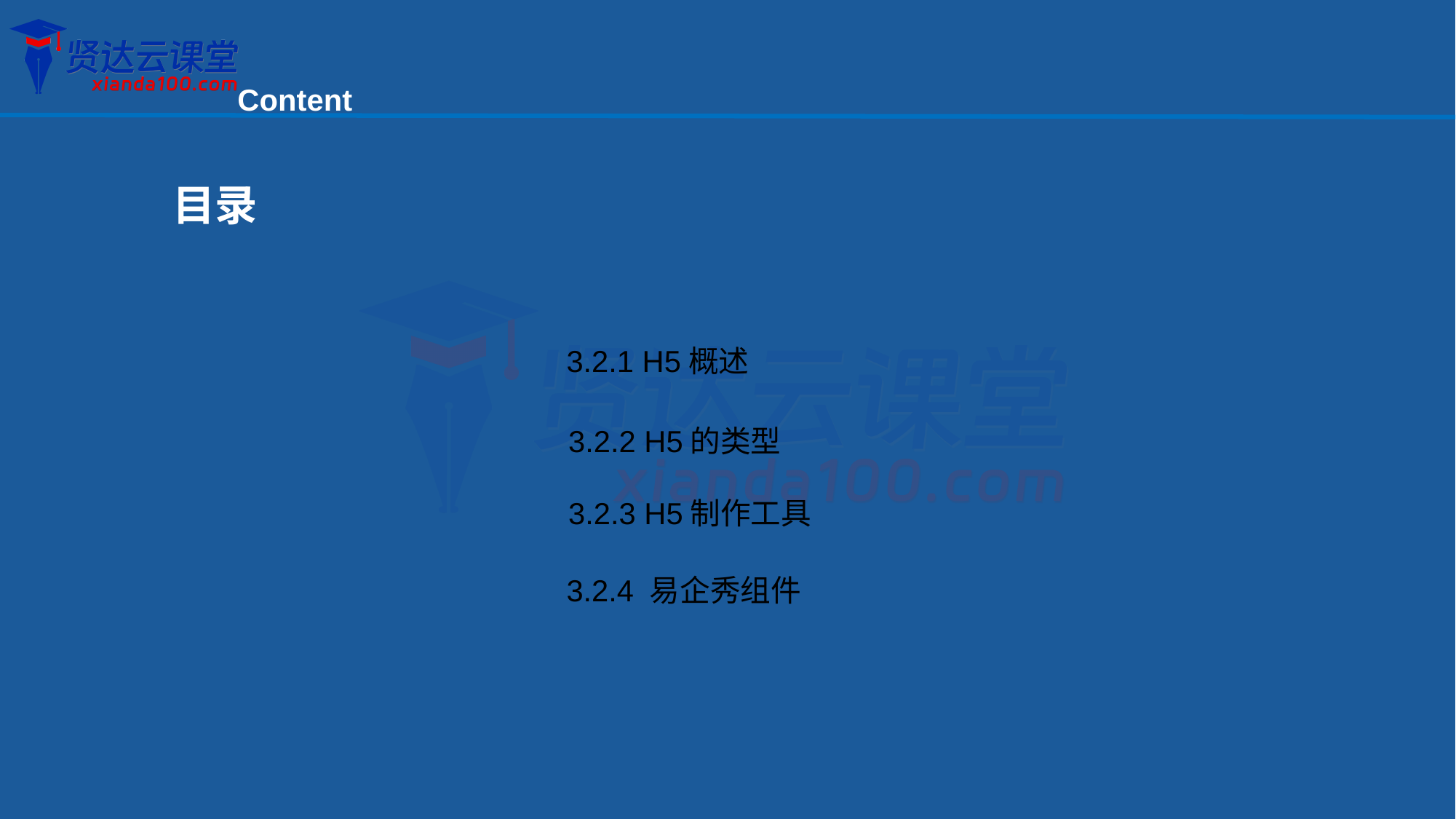

Content
目录
3.2.1 H5概述
3.2.2 H5的类型
3.2.3 H5制作工具
3.2.4 易企秀组件